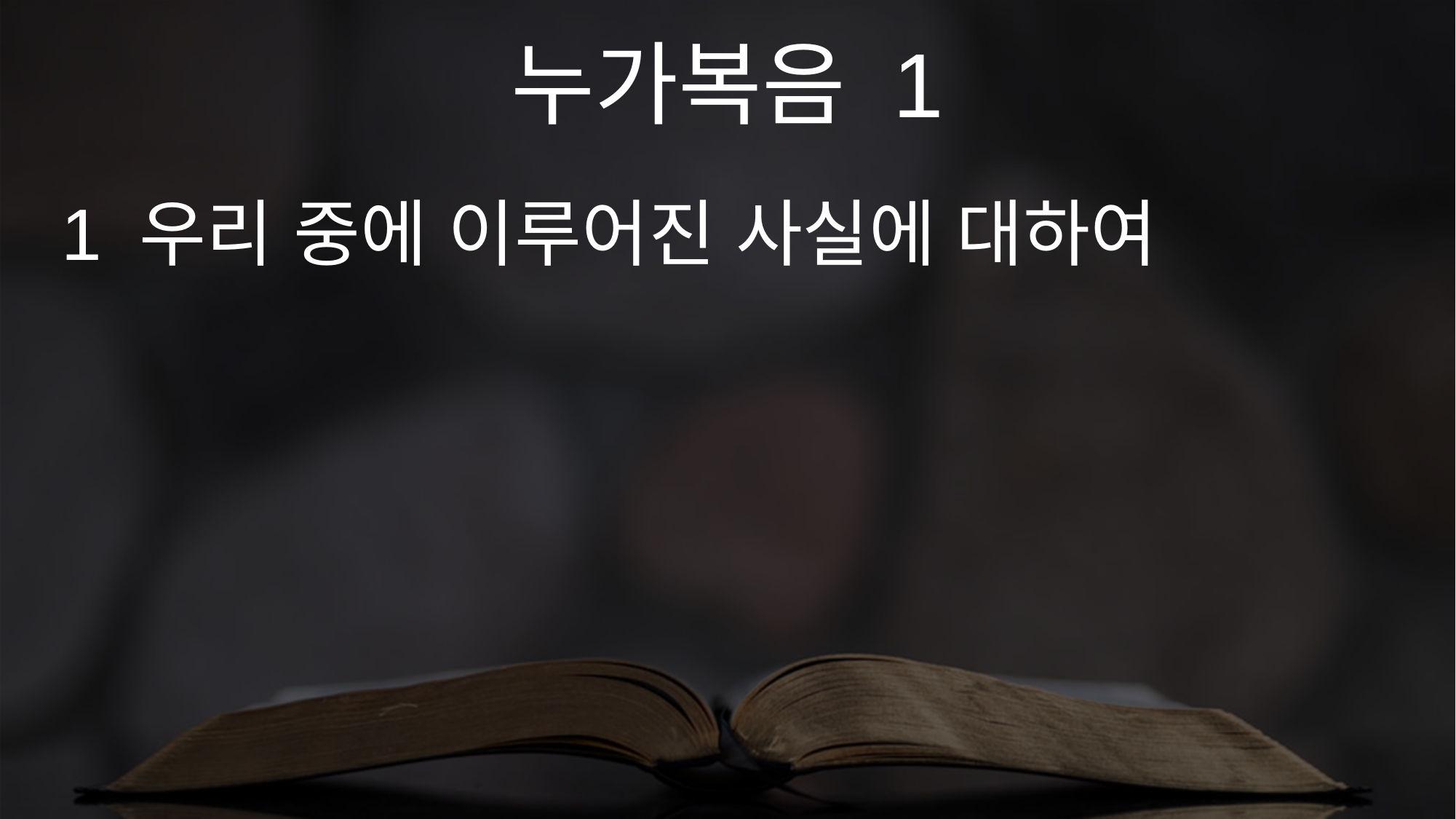

누가복음 1
1 우리 중에 이루어진 사실에 대하여